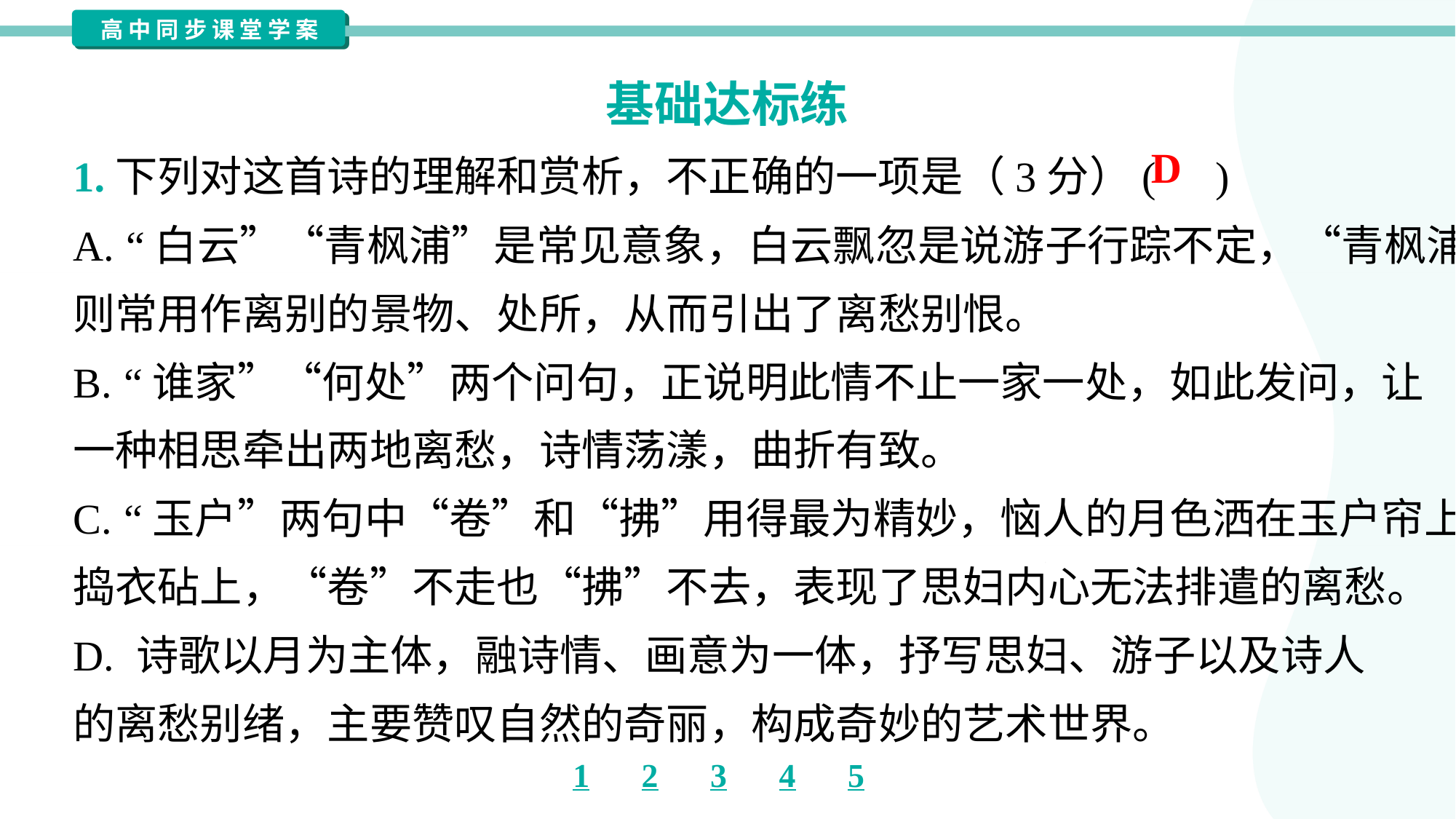

基础达标练
D
1.下列对这首诗的理解和赏析，不正确的一项是（3分）(     )
A. “白云”“青枫浦”是常见意象，白云飘忽是说游子行踪不定，“青枫浦”
则常用作离别的景物、处所，从而引出了离愁别恨。
B. “谁家”“何处”两个问句，正说明此情不止一家一处，如此发问，让
一种相思牵出两地离愁，诗情荡漾，曲折有致。
C. “玉户”两句中“卷”和“拂”用得最为精妙，恼人的月色洒在玉户帘上、
捣衣砧上，“卷”不走也“拂”不去，表现了思妇内心无法排遣的离愁。
D. 诗歌以月为主体，融诗情、画意为一体，抒写思妇、游子以及诗人
的离愁别绪，主要赞叹自然的奇丽，构成奇妙的艺术世界。